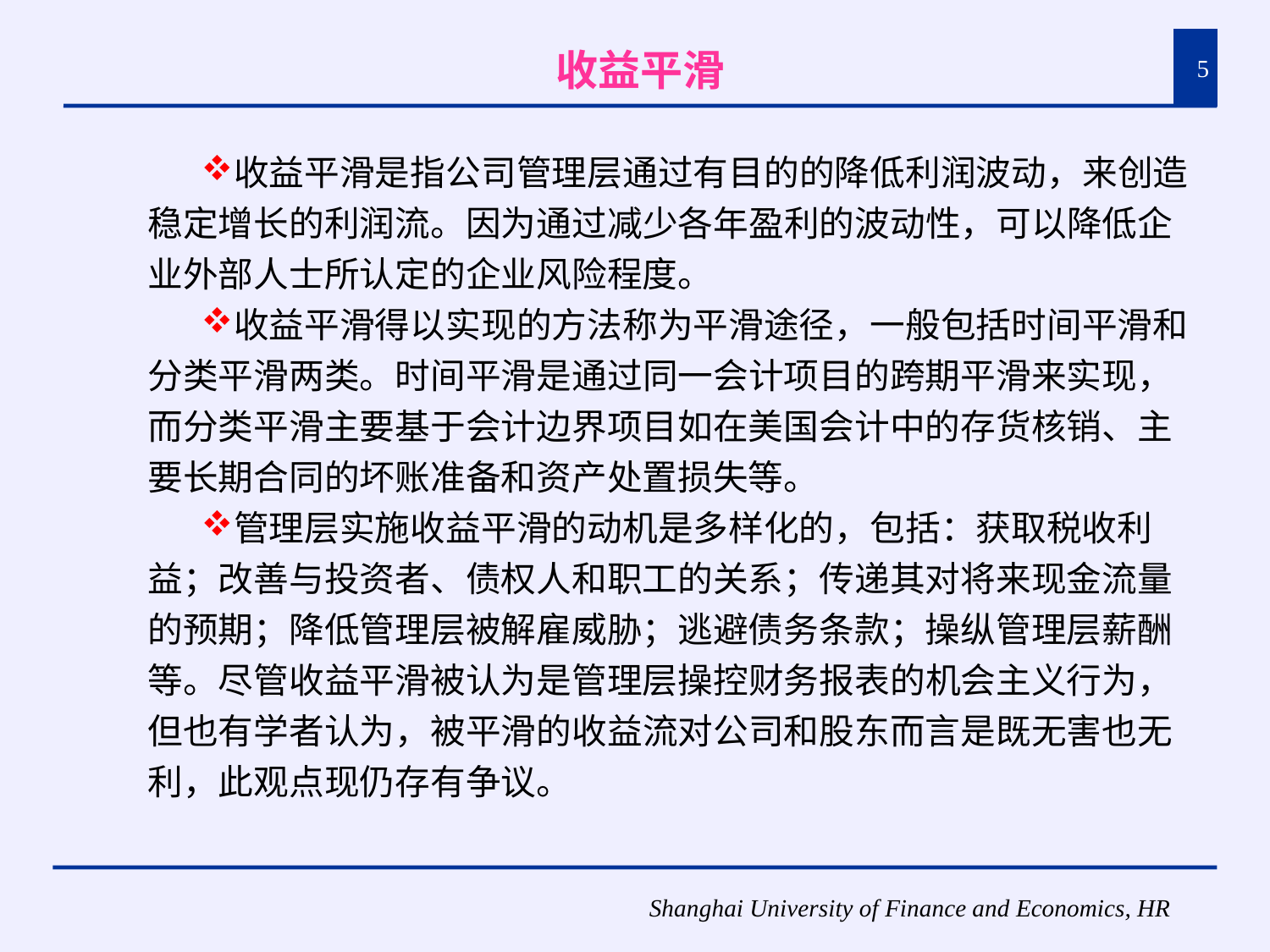

# 收益平滑
5
收益平滑是指公司管理层通过有目的的降低利润波动，来创造稳定增长的利润流。因为通过减少各年盈利的波动性，可以降低企业外部人士所认定的企业风险程度。
收益平滑得以实现的方法称为平滑途径，一般包括时间平滑和分类平滑两类。时间平滑是通过同一会计项目的跨期平滑来实现，而分类平滑主要基于会计边界项目如在美国会计中的存货核销、主要长期合同的坏账准备和资产处置损失等。
管理层实施收益平滑的动机是多样化的，包括：获取税收利益；改善与投资者、债权人和职工的关系；传递其对将来现金流量的预期；降低管理层被解雇威胁；逃避债务条款；操纵管理层薪酬等。尽管收益平滑被认为是管理层操控财务报表的机会主义行为，但也有学者认为，被平滑的收益流对公司和股东而言是既无害也无利，此观点现仍存有争议。